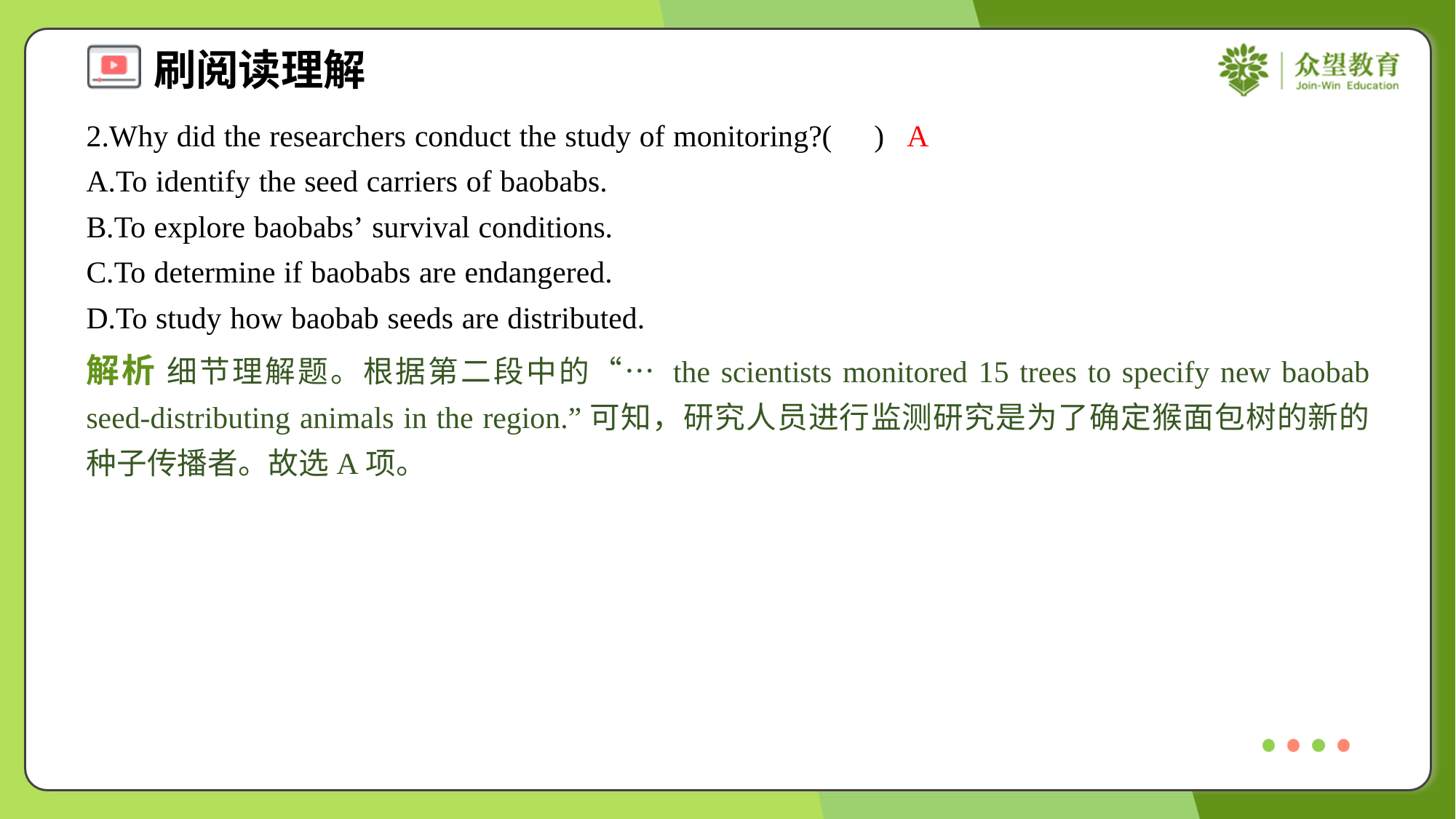

2.Why did the researchers conduct the study of monitoring?(     )
A
A.To identify the seed carriers of baobabs.
B.To explore baobabs’ survival conditions.
C.To determine if baobabs are endangered.
D.To study how baobab seeds are distributed.
解析 细节理解题。根据第二段中的“… the scientists monitored 15 trees to specify new baobab seed-distributing animals in the region.”可知，研究人员进行监测研究是为了确定猴面包树的新的种子传播者。故选A项。